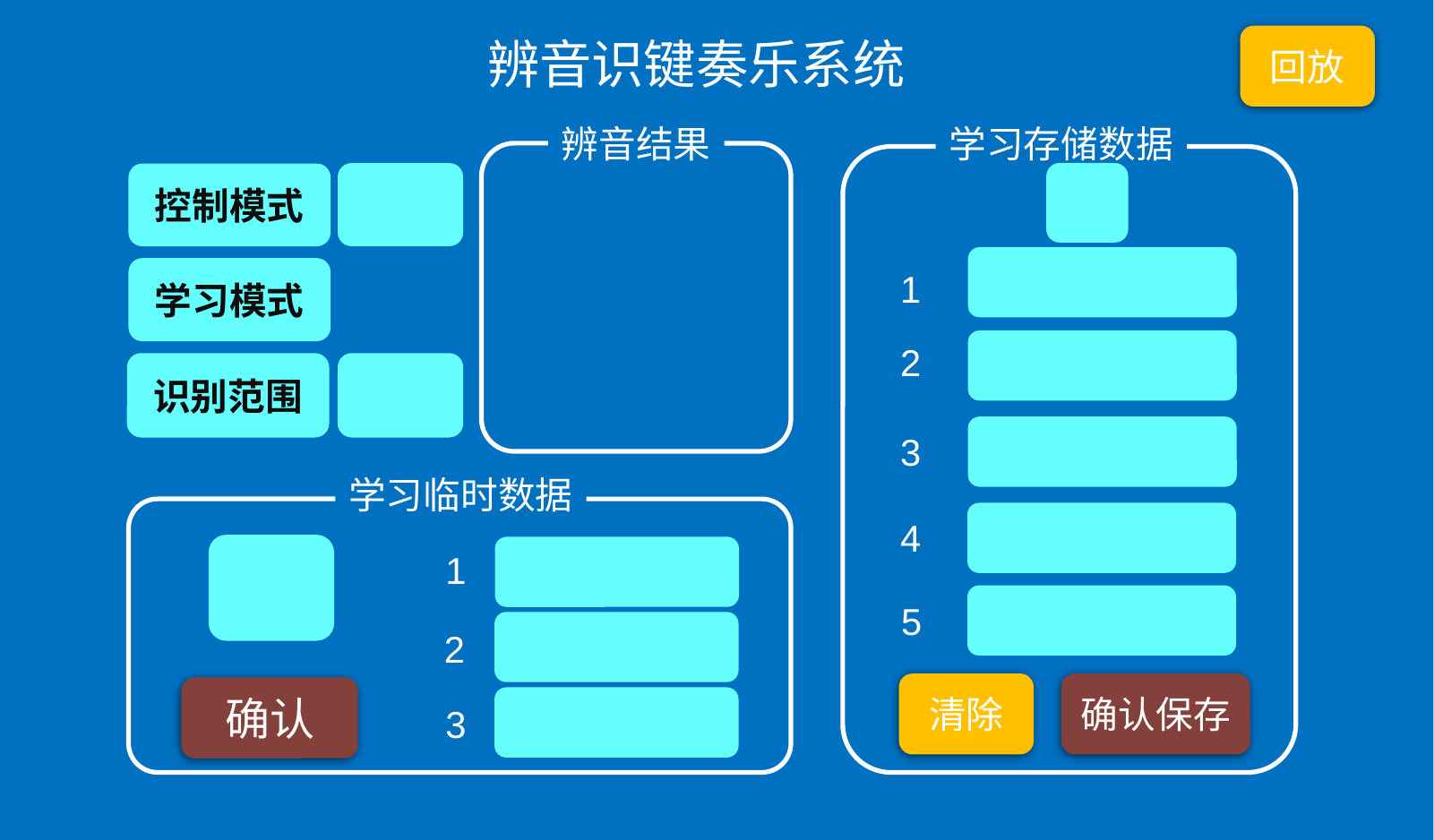

辨音识键奏乐系统
回放
辨音结果
学习存储数据

控制模式

学习模式
1

2
识别范围

3
学习临时数据

4

1

5

2
清除
确认保存
确认

3